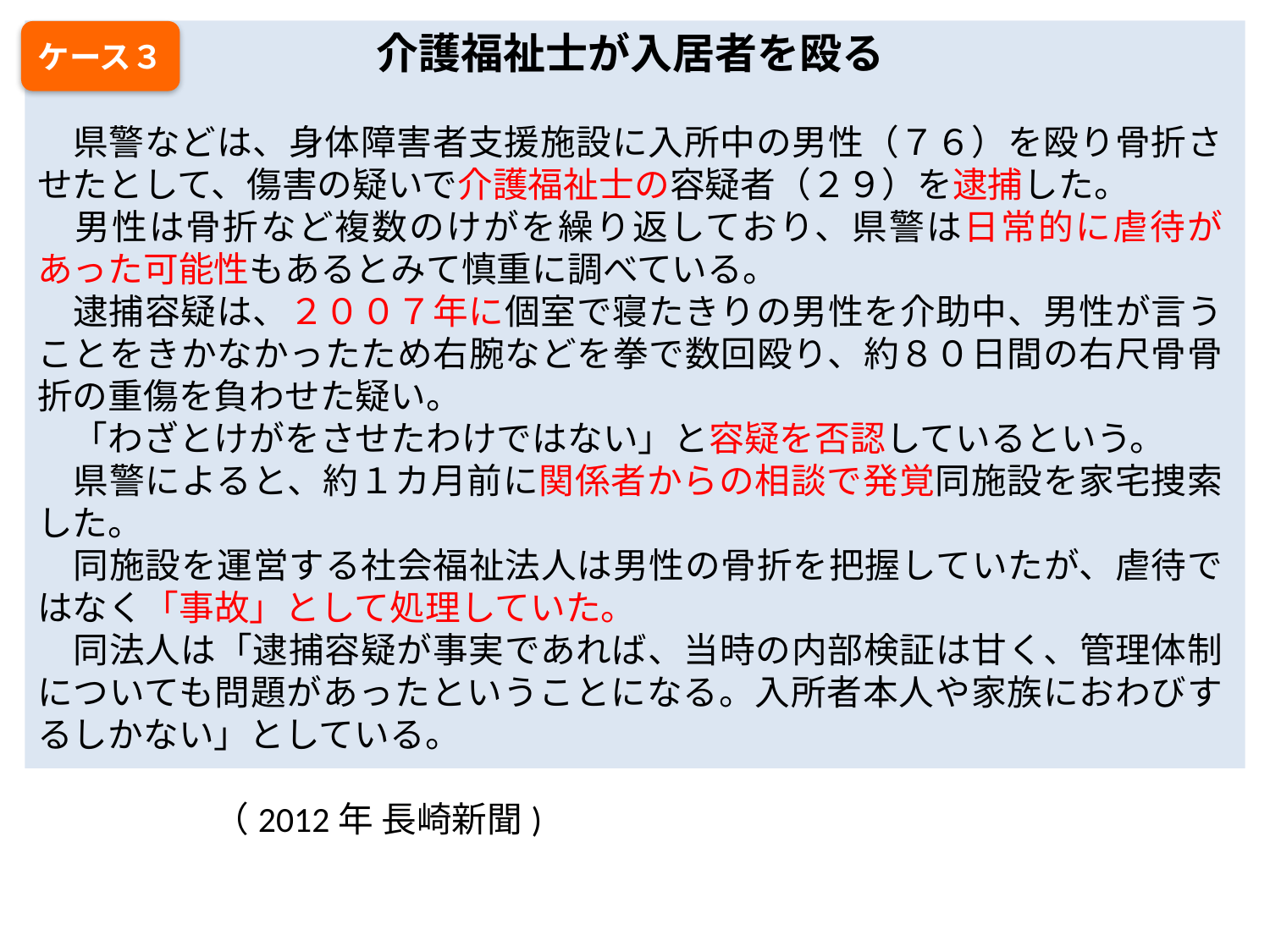

介護福祉士が入居者を殴る

　県警などは、身体障害者支援施設に入所中の男性（７６）を殴り骨折させたとして、傷害の疑いで介護福祉士の容疑者（２９）を逮捕した。
　男性は骨折など複数のけがを繰り返しており、県警は日常的に虐待があった可能性もあるとみて慎重に調べている。
　逮捕容疑は、２００７年に個室で寝たきりの男性を介助中、男性が言うことをきかなかったため右腕などを拳で数回殴り、約８０日間の右尺骨骨折の重傷を負わせた疑い。
　「わざとけがをさせたわけではない」と容疑を否認しているという。
　県警によると、約１カ月前に関係者からの相談で発覚同施設を家宅捜索した。
　同施設を運営する社会福祉法人は男性の骨折を把握していたが、虐待ではなく「事故」として処理していた。
　同法人は「逮捕容疑が事実であれば、当時の内部検証は甘く、管理体制についても問題があったということになる。入所者本人や家族におわびするしかない」としている。
　　　　　　　　　　　　　　　　　　　　　　　　　　　　　　　　　　　　　　（2012年 長崎新聞)

ケース３